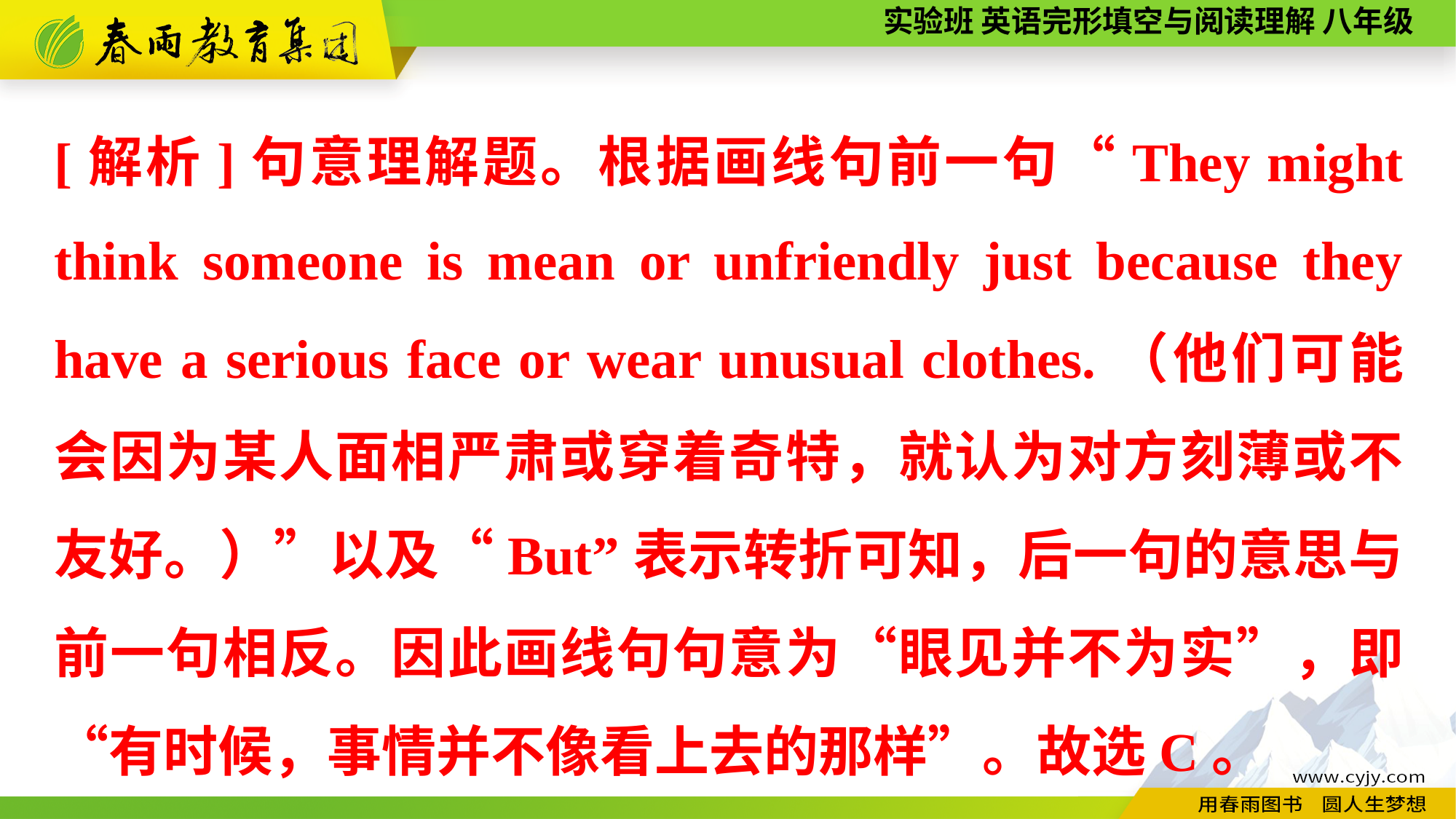

[解析]句意理解题。根据画线句前一句“They might think someone is mean or unfriendly just because they have a serious face or wear unusual clothes.（他们可能会因为某人面相严肃或穿着奇特，就认为对方刻薄或不友好。）”以及“But”表示转折可知，后一句的意思与前一句相反。因此画线句句意为“眼见并不为实”，即“有时候，事情并不像看上去的那样”。故选C。